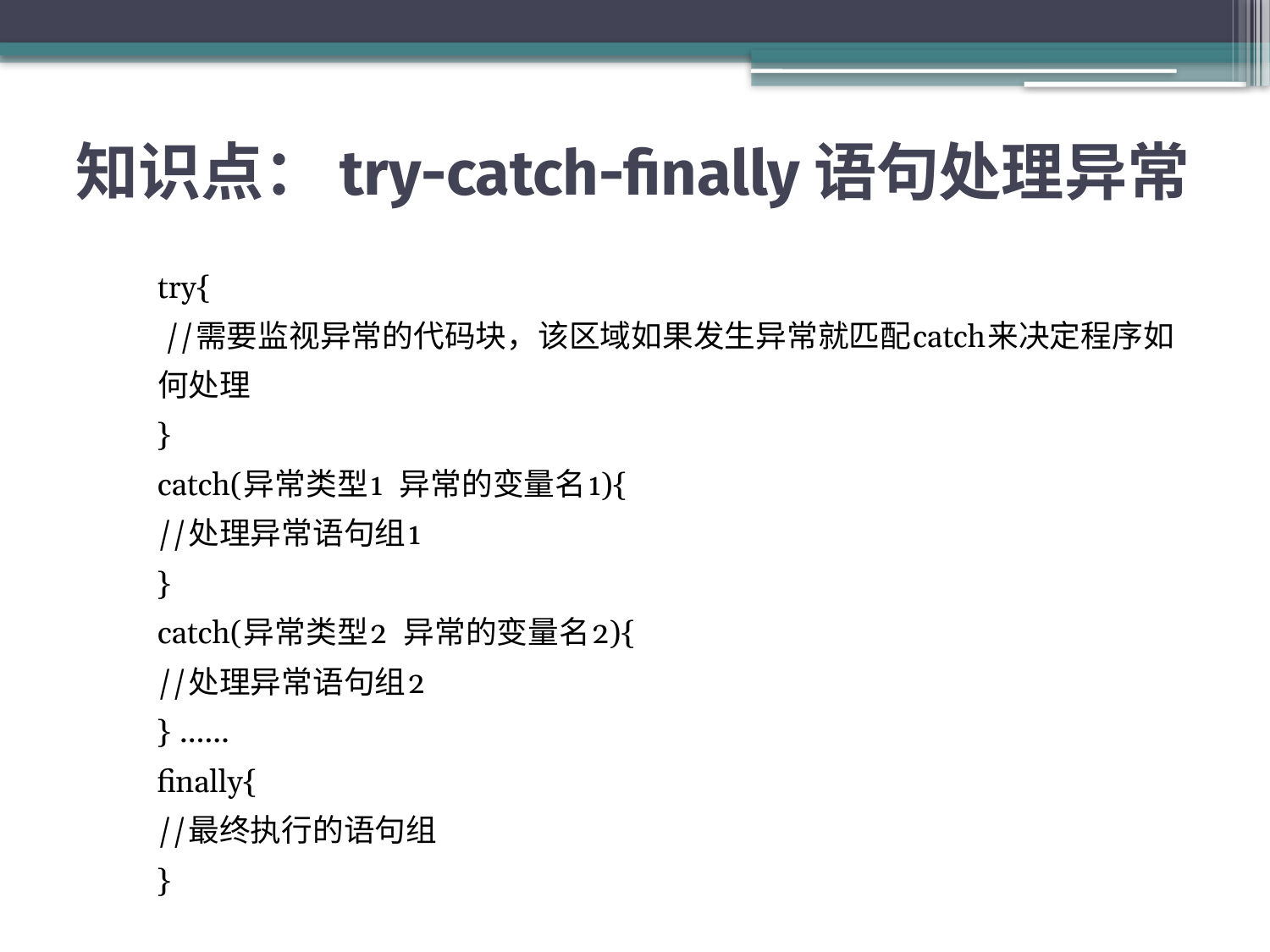

# 知识点：try-catch-finally语句处理异常
try{
 //需要监视异常的代码块，该区域如果发生异常就匹配catch来决定程序如何处理
}
catch(异常类型1  异常的变量名1){
//处理异常语句组1
}
catch(异常类型2  异常的变量名2){
//处理异常语句组2
} ……
finally{
//最终执行的语句组
}